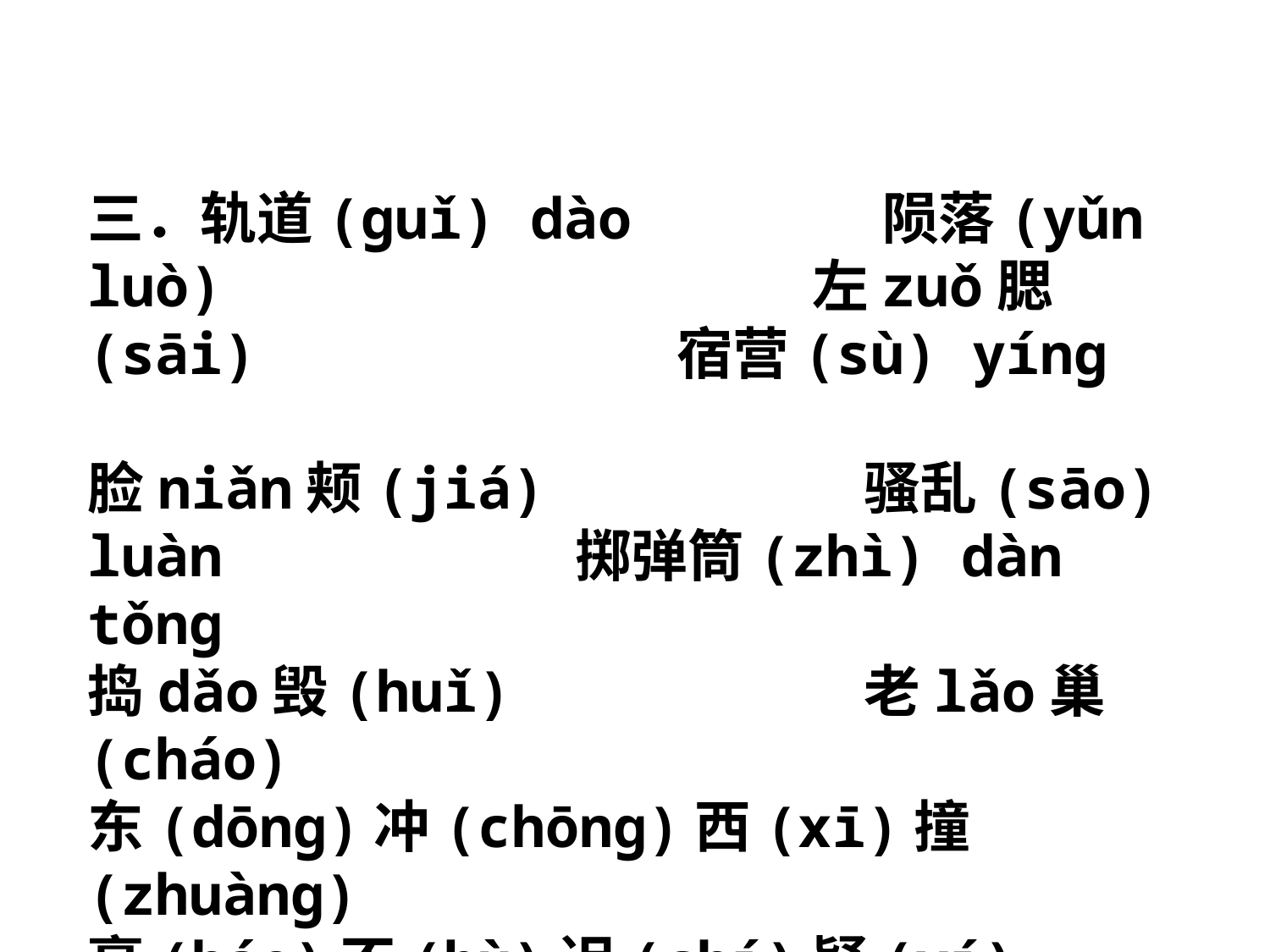

三．轨道(guǐ) dào       陨落(yǔn luò)                 左zuǒ腮(sāi)            宿营(sù) yíng

脸niǎn颊(jiá)         骚乱(sāo)  luàn          掷弹筒(zhì) dàn tǒng
捣dǎo毁(huǐ)          老lǎo巢(cháo)
东(dōng)冲(chōng)西(xī)撞(zhuàng)
毫(háo)不(bù)迟(chí)疑(yí)